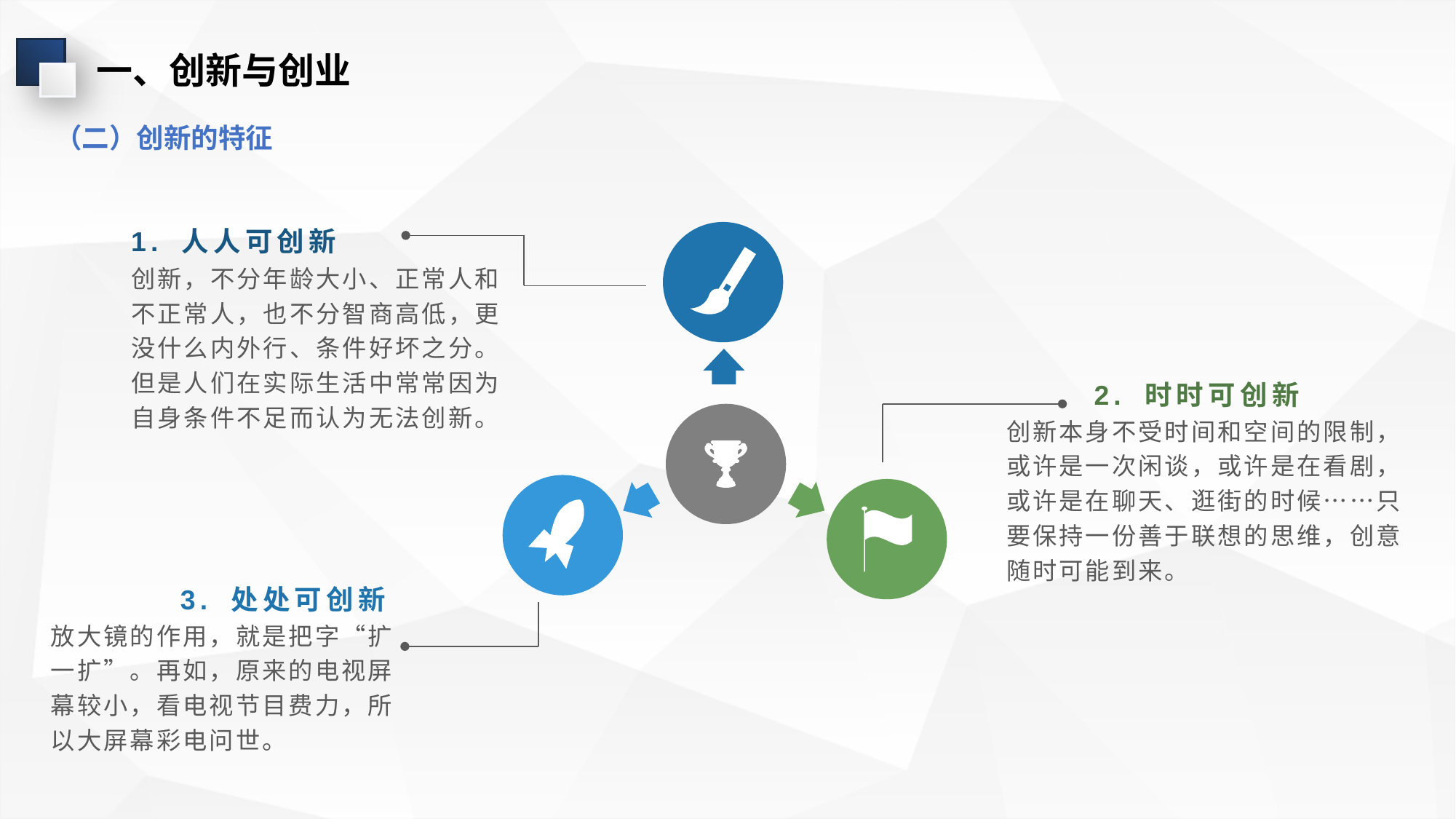

一、创新与创业
（二）创新的特征

1. 人人可创新

创新，不分年龄大小、正常人和不正常人，也不分智商高低，更没什么内外行、条件好坏之分。但是人们在实际生活中常常因为自身条件不足而认为无法创新。

2. 时时可创新

创新本身不受时间和空间的限制，或许是一次闲谈，或许是在看剧，或许是在聊天、逛街的时候……只要保持一份善于联想的思维，创意随时可能到来。

3. 处处可创新
放大镜的作用，就是把字“扩一扩”。再如，原来的电视屏幕较小，看电视节目费力，所以大屏幕彩电问世。